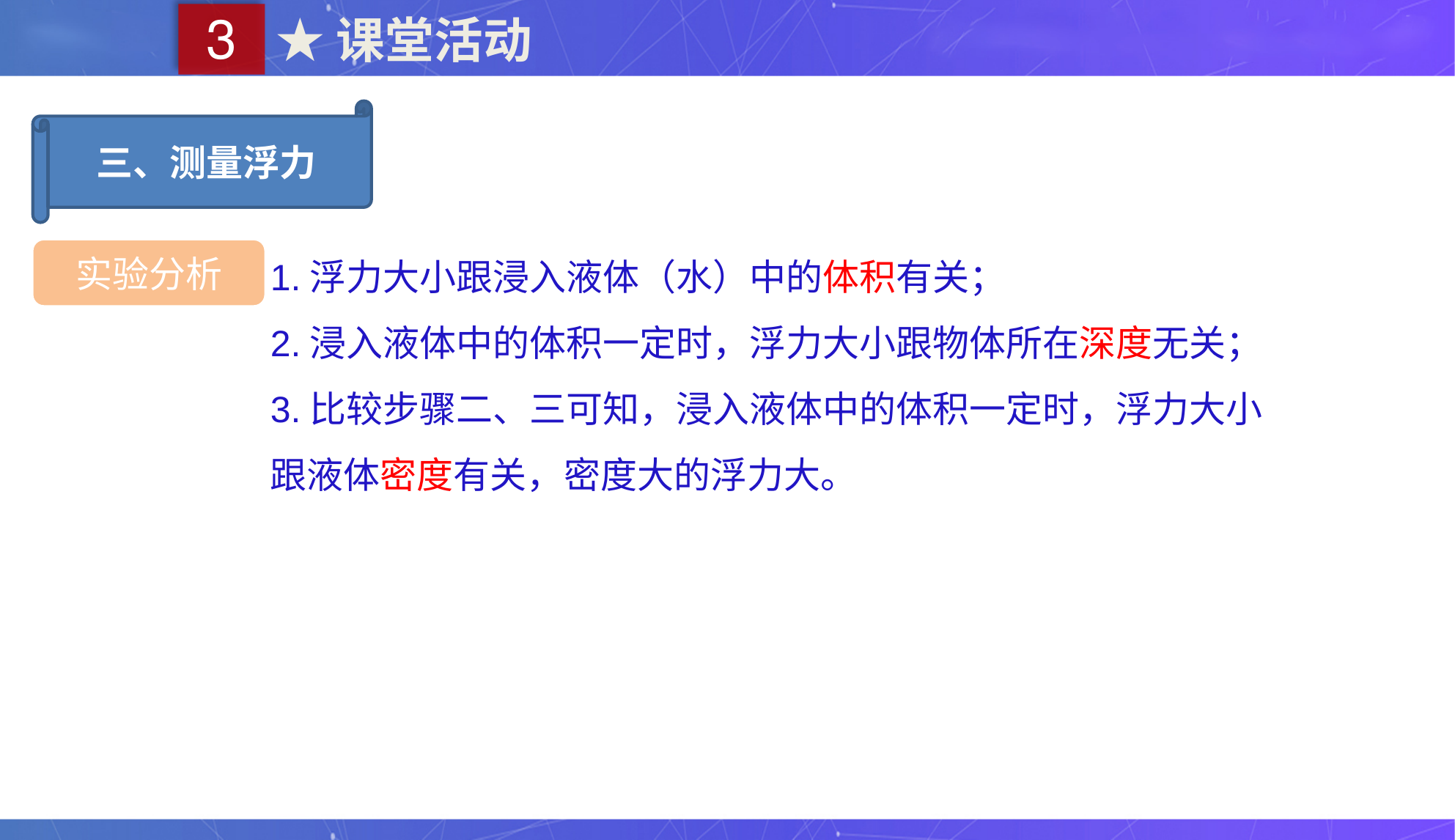

3
★课堂活动
三、测量浮力
1.浮力大小跟浸入液体（水）中的体积有关；
2.浸入液体中的体积一定时，浮力大小跟物体所在深度无关；
3.比较步骤二、三可知，浸入液体中的体积一定时，浮力大小跟液体密度有关，密度大的浮力大。
实验分析